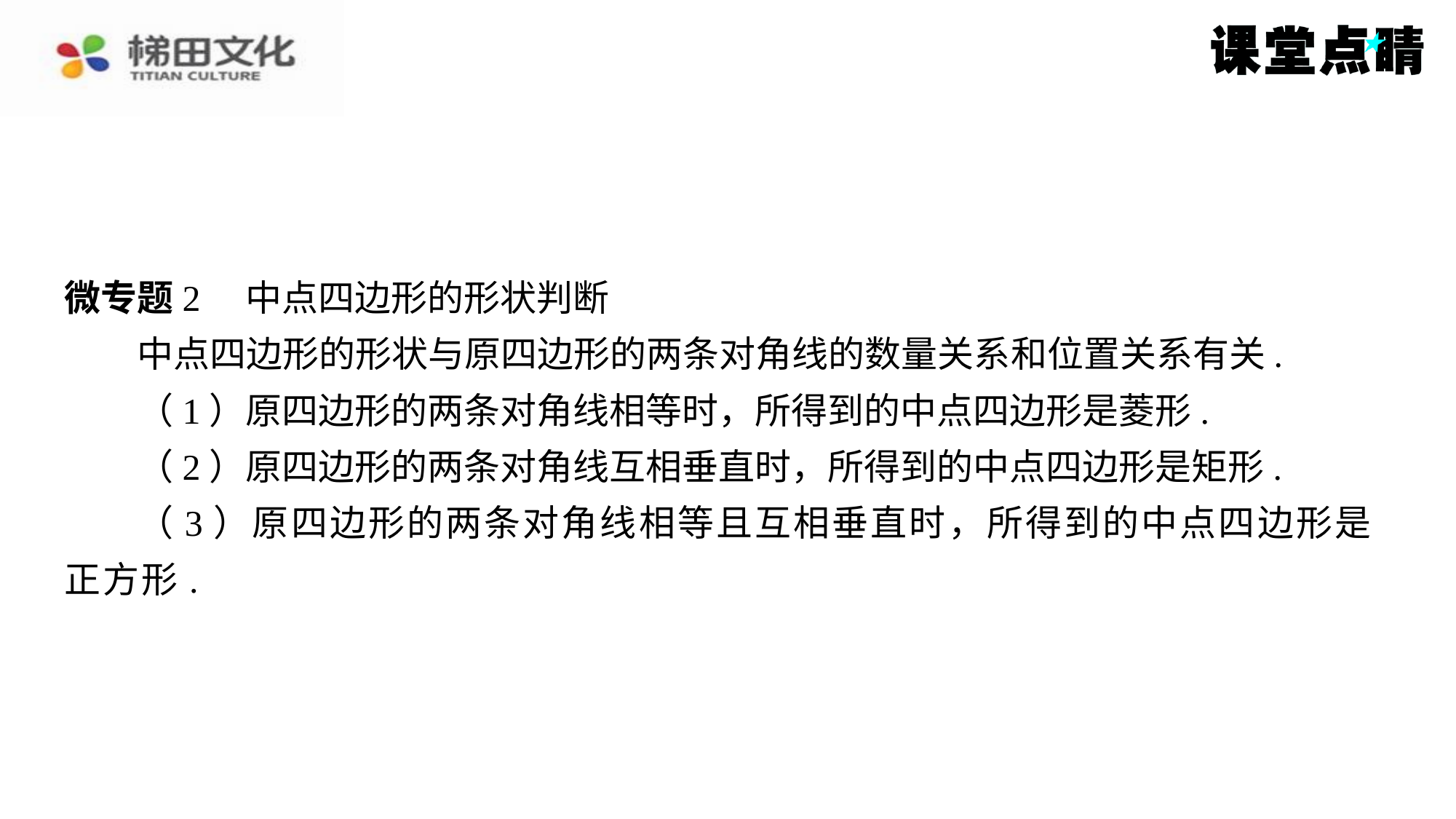

微专题2　中点四边形的形状判断
　　中点四边形的形状与原四边形的两条对角线的数量关系和位置关系有关.
（1）原四边形的两条对角线相等时，所得到的中点四边形是菱形.
（2）原四边形的两条对角线互相垂直时，所得到的中点四边形是矩形.
（3）原四边形的两条对角线相等且互相垂直时，所得到的中点四边形是
正方形.